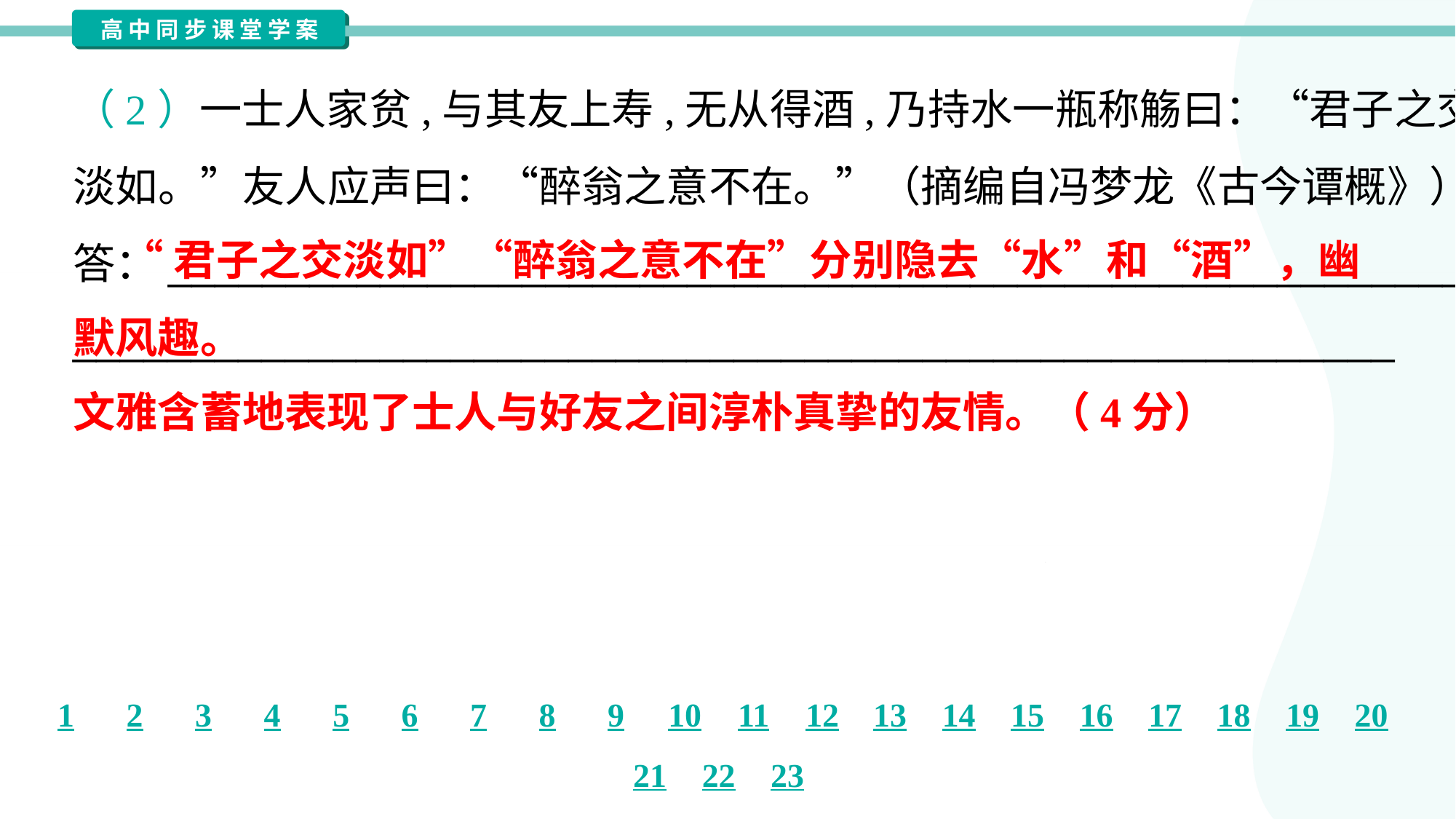

（2）一士人家贫,与其友上寿,无从得酒,乃持水一瓶称觞曰：“君子之交
淡如。”友人应声曰：“醉翁之意不在。”（摘编自冯梦龙《古今谭概》）
答：_________________________________________________________
________________________________________________________
     “君子之交淡如”“醉翁之意不在”分别隐去“水”和“酒”，幽默风趣。
文雅含蓄地表现了士人与好友之间淳朴真挚的友情。（4分）